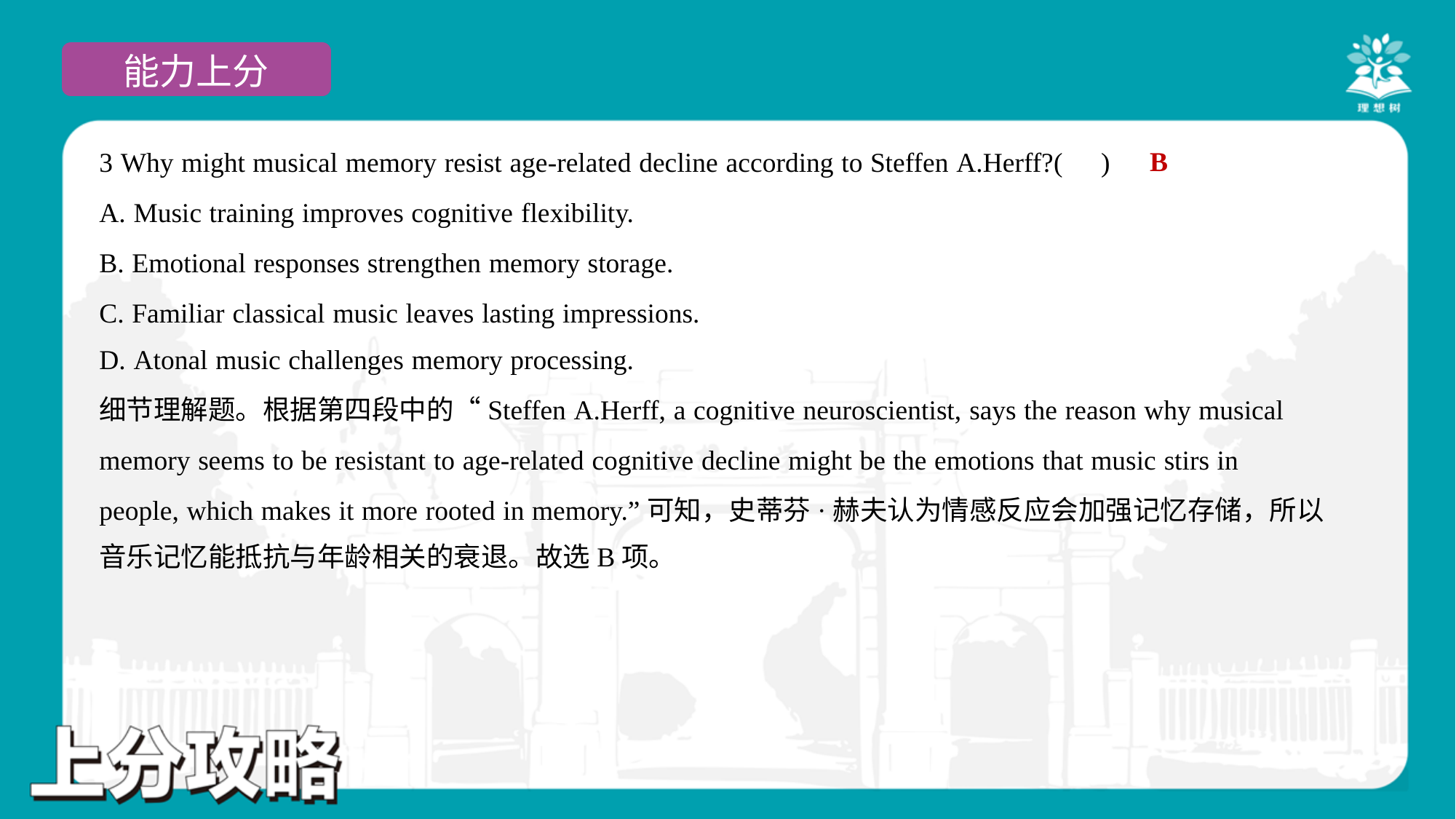

B
3 Why might musical memory resist age-related decline according to Steffen A.Herff?(     )
A. Music training improves cognitive flexibility.
B. Emotional responses strengthen memory storage.
C. Familiar classical music leaves lasting impressions.
D. Atonal music challenges memory processing.
细节理解题。根据第四段中的“Steffen A.Herff, a cognitive neuroscientist, says the reason why musical
memory seems to be resistant to age-related cognitive decline might be the emotions that music stirs in
people, which makes it more rooted in memory.”可知，史蒂芬·赫夫认为情感反应会加强记忆存储，所以
音乐记忆能抵抗与年龄相关的衰退。故选B项。